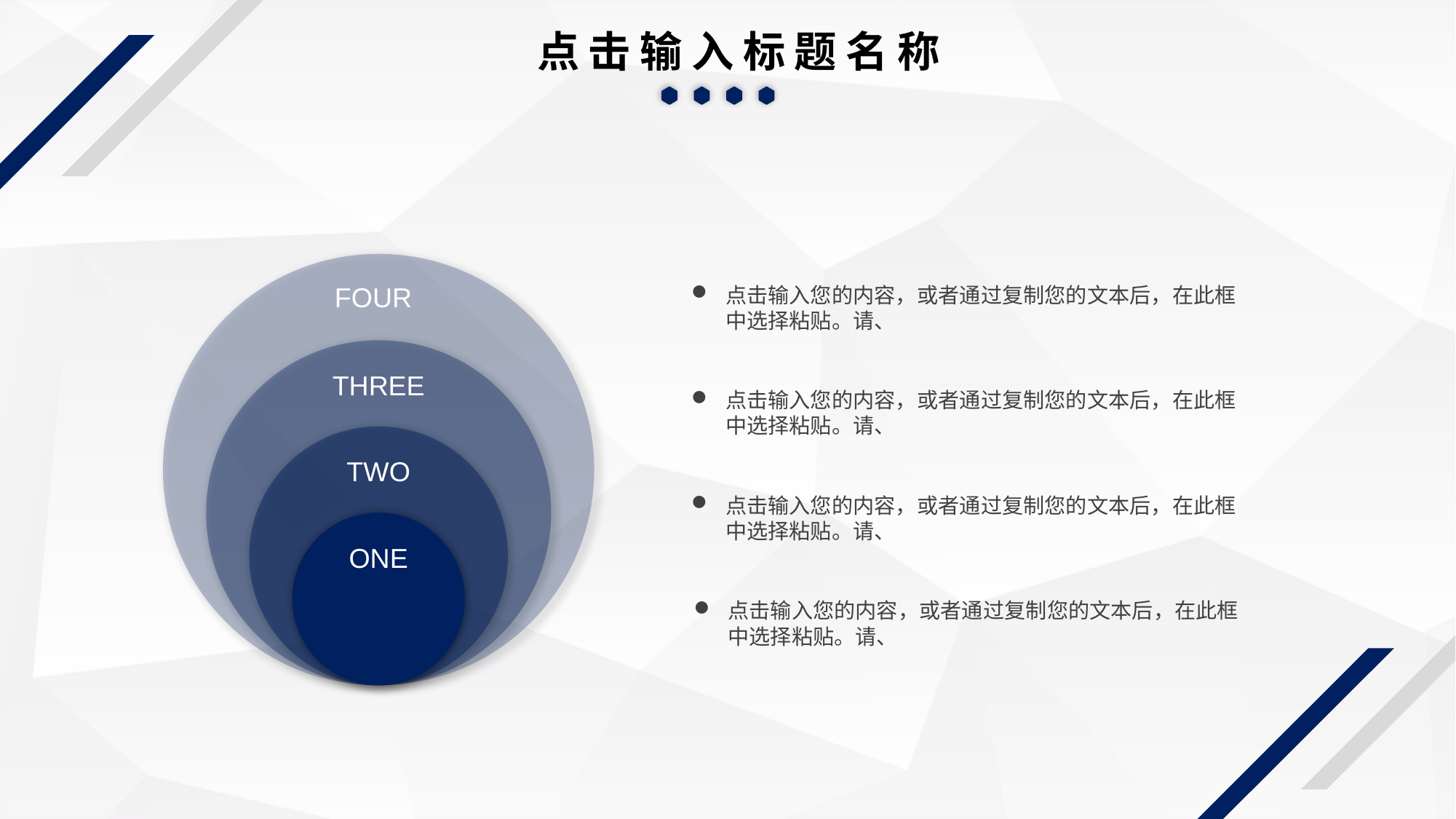

点击输入标题名称

FOUR

THREE

TWO

ONE
点击输入您的内容，或者通过复制您的文本后，在此框中选择粘贴。请、
点击输入您的内容，或者通过复制您的文本后，在此框中选择粘贴。请、
点击输入您的内容，或者通过复制您的文本后，在此框中选择粘贴。请、
点击输入您的内容，或者通过复制您的文本后，在此框中选择粘贴。请、